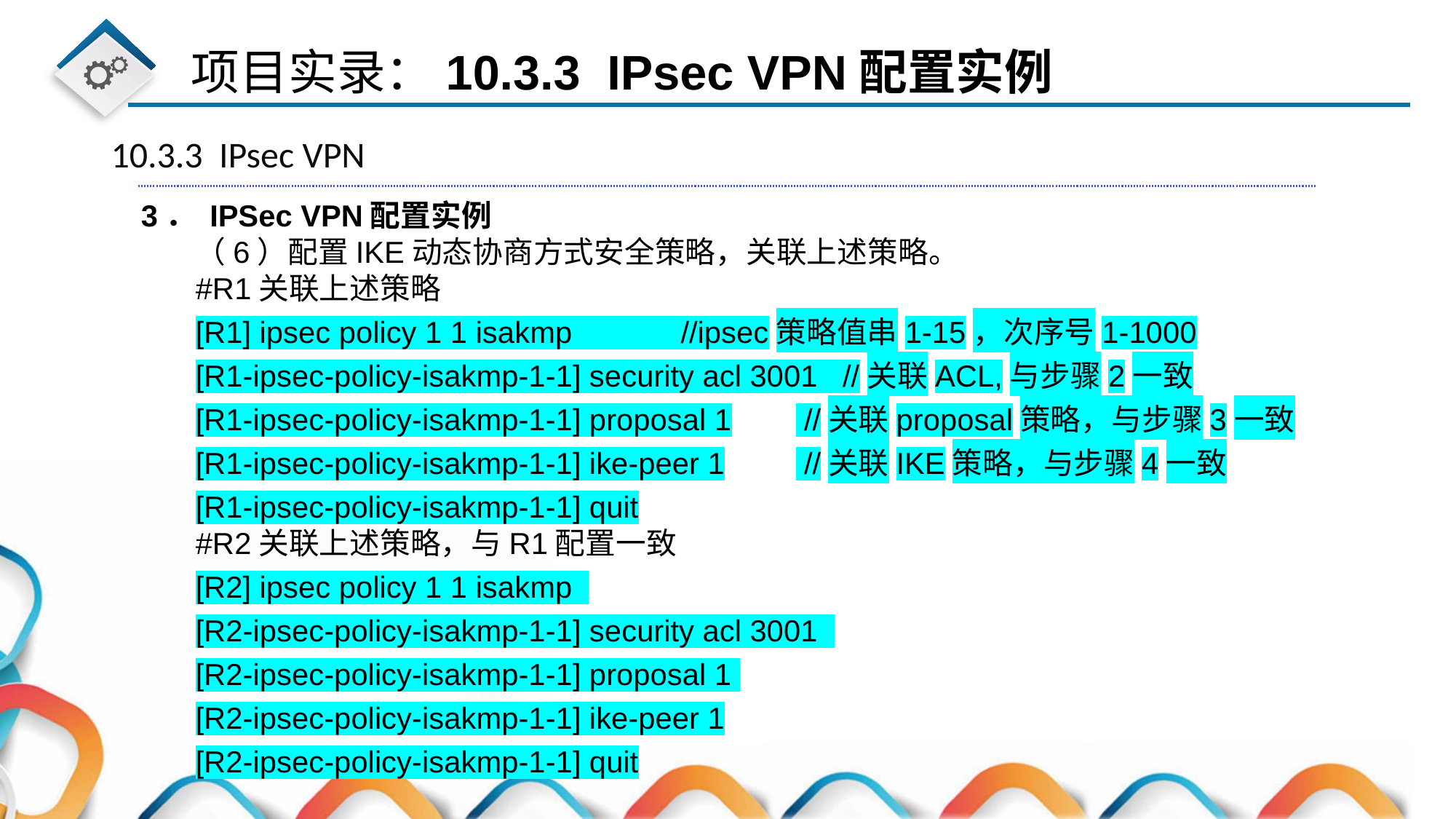

10.3.3  IPsec VPN

3． IPSec VPN配置实例
（6）配置IKE动态协商方式安全策略，关联上述策略。
#R1关联上述策略
[R1] ipsec policy 1 1 isakmp             //ipsec策略值串1-15，次序号1-1000
[R1-ipsec-policy-isakmp-1-1] security acl 3001   //关联ACL,与步骤2一致
[R1-ipsec-policy-isakmp-1-1] proposal 1	 //关联proposal策略，与步骤3一致
[R1-ipsec-policy-isakmp-1-1] ike-peer 1	 //关联IKE策略，与步骤4一致
[R1-ipsec-policy-isakmp-1-1] quit
#R2关联上述策略，与R1配置一致
[R2] ipsec policy 1 1 isakmp
[R2-ipsec-policy-isakmp-1-1] security acl 3001
[R2-ipsec-policy-isakmp-1-1] proposal 1
[R2-ipsec-policy-isakmp-1-1] ike-peer 1
[R2-ipsec-policy-isakmp-1-1] quit